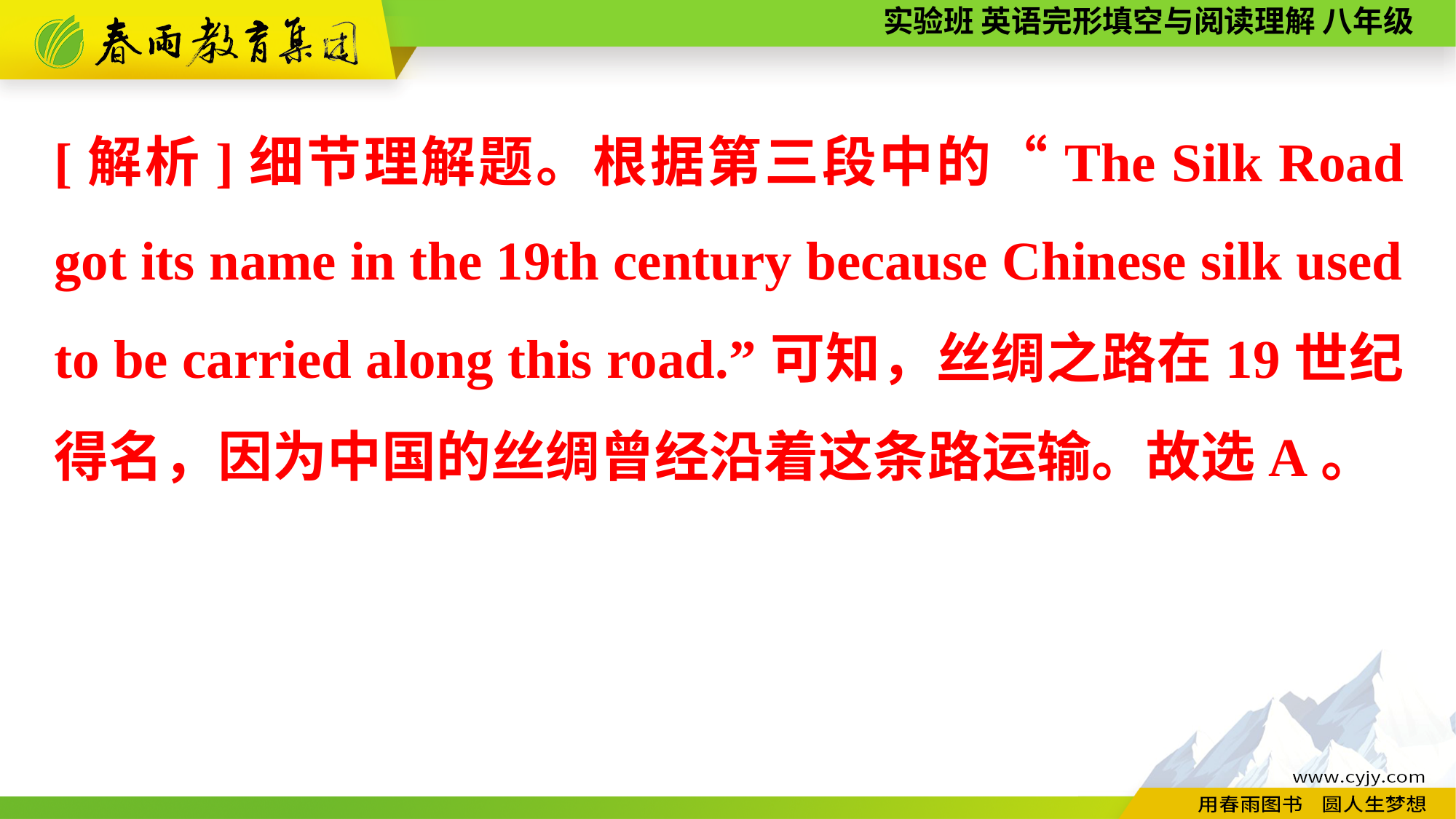

[解析]细节理解题。根据第三段中的“The Silk Road got its name in the 19th century because Chinese silk used to be carried along this road.”可知，丝绸之路在19世纪得名，因为中国的丝绸曾经沿着这条路运输。故选A。